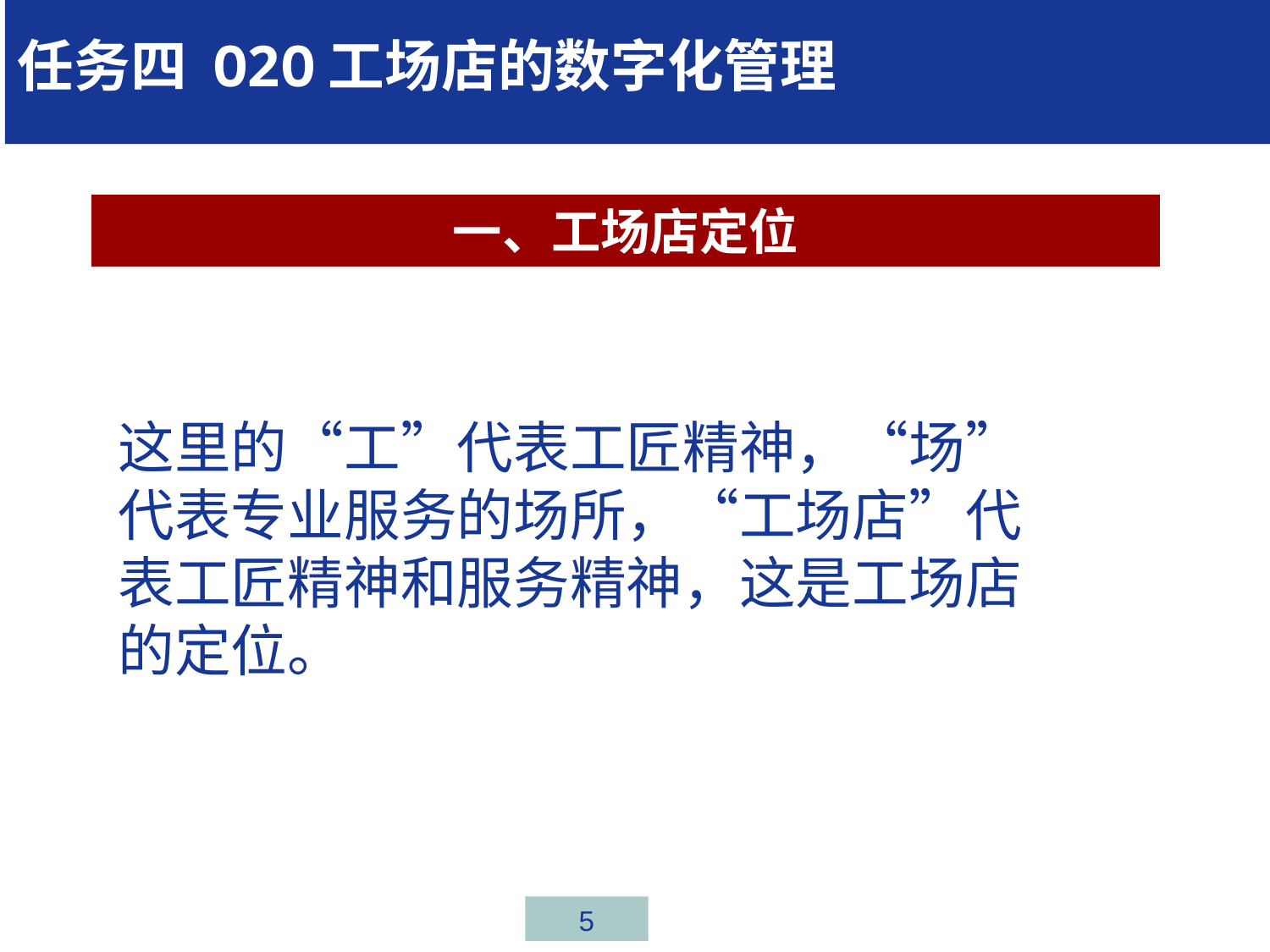

# 任务四 O2O工场店的数字化管理
一、工场店定位
这里的“工”代表工匠精神，“场”代表专业服务的场所，“工场店”代表工匠精神和服务精神，这是工场店的定位。
5